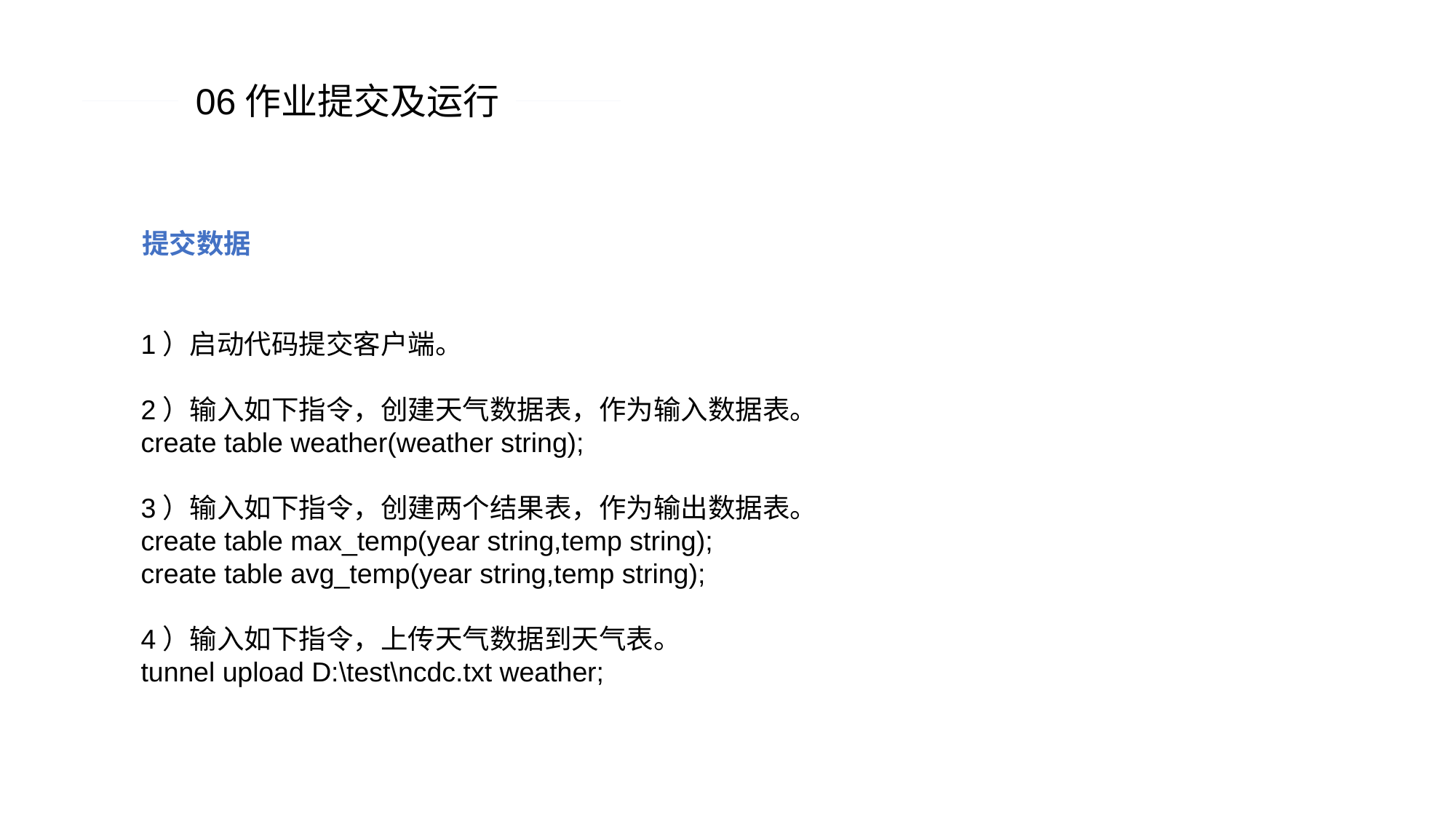

06作业提交及运行
提交数据
1）启动代码提交客户端。

2）输入如下指令，创建天气数据表，作为输入数据表。
create table weather(weather string);

3）输入如下指令，创建两个结果表，作为输出数据表。
create table max_temp(year string,temp string);
create table avg_temp(year string,temp string);

4）输入如下指令，上传天气数据到天气表。
tunnel upload D:\test\ncdc.txt weather;